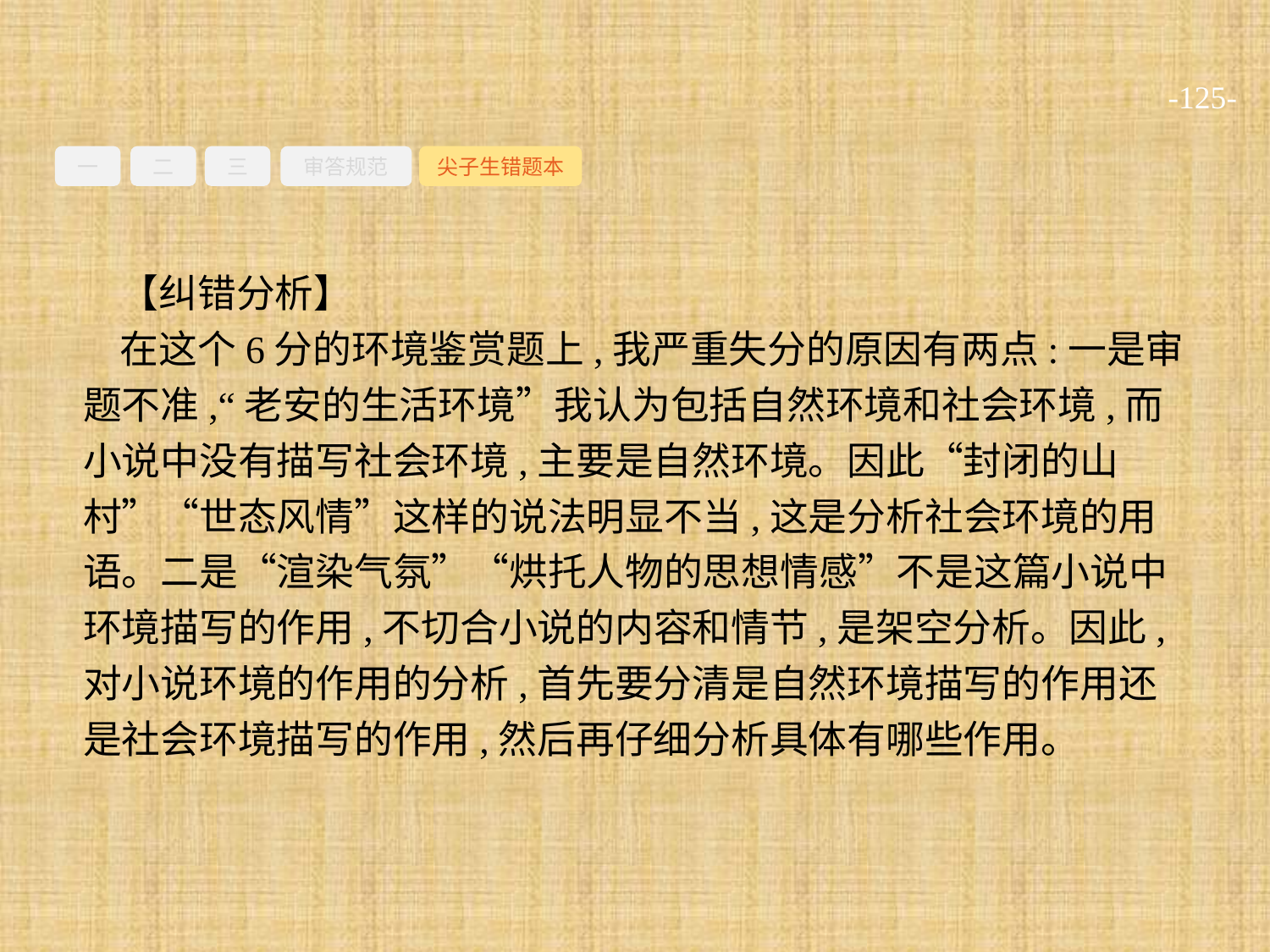

-125-
一
二
三
审答规范
尖子生错题本
【纠错分析】
在这个6分的环境鉴赏题上,我严重失分的原因有两点:一是审题不准,“老安的生活环境”我认为包括自然环境和社会环境,而小说中没有描写社会环境,主要是自然环境。因此“封闭的山村”“世态风情”这样的说法明显不当,这是分析社会环境的用语。二是“渲染气氛”“烘托人物的思想情感”不是这篇小说中环境描写的作用,不切合小说的内容和情节,是架空分析。因此,对小说环境的作用的分析,首先要分清是自然环境描写的作用还是社会环境描写的作用,然后再仔细分析具体有哪些作用。